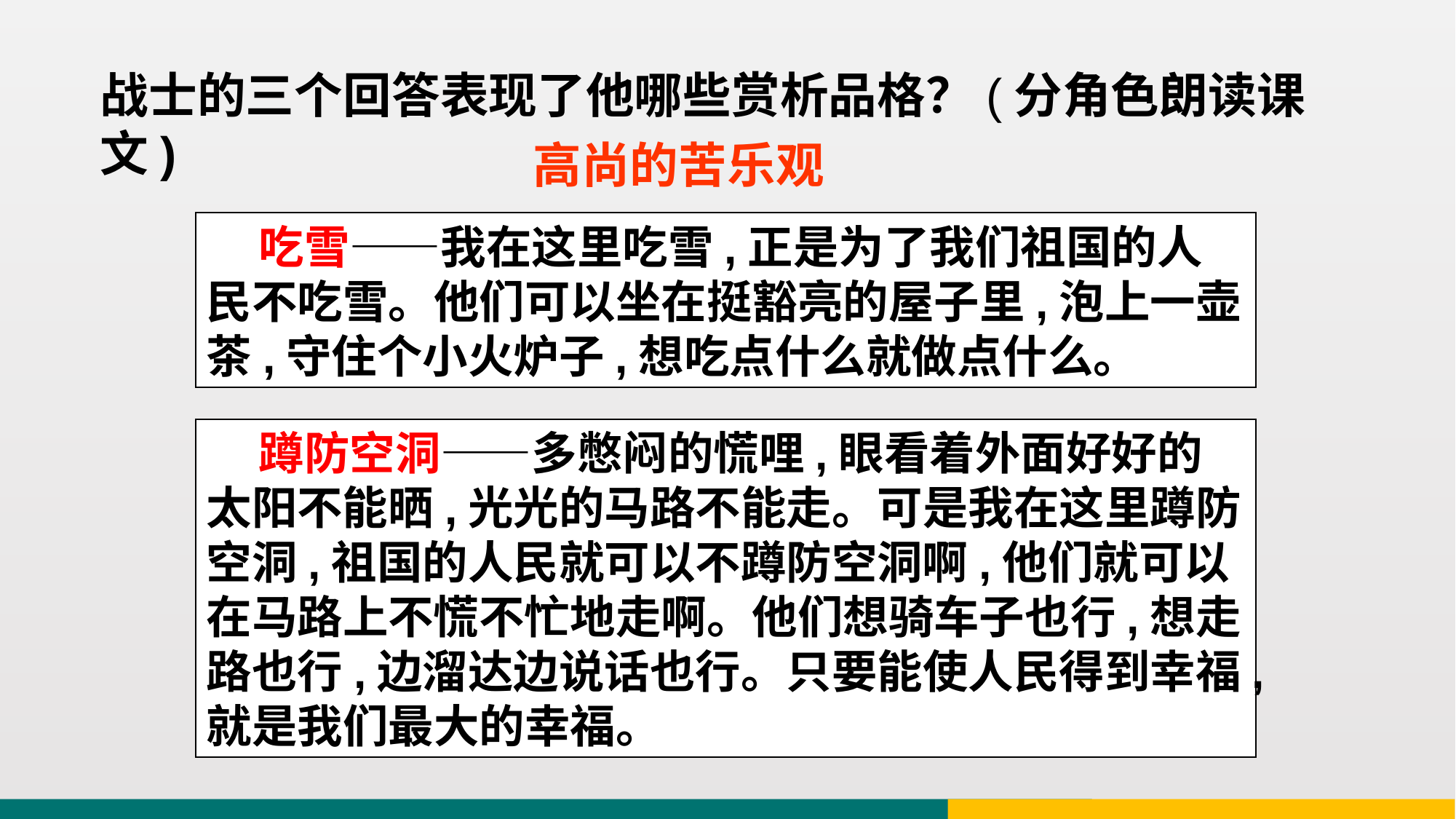

战士的三个回答表现了他哪些赏析品格？(分角色朗读课文)
高尚的苦乐观
    吃雪——我在这里吃雪,正是为了我们祖国的人民不吃雪。他们可以坐在挺豁亮的屋子里,泡上一壶茶,守住个小火炉子,想吃点什么就做点什么。
    蹲防空洞——多憋闷的慌哩,眼看着外面好好的太阳不能晒,光光的马路不能走。可是我在这里蹲防空洞,祖国的人民就可以不蹲防空洞啊,他们就可以在马路上不慌不忙地走啊。他们想骑车子也行,想走路也行,边溜达边说话也行。只要能使人民得到幸福,就是我们最大的幸福。